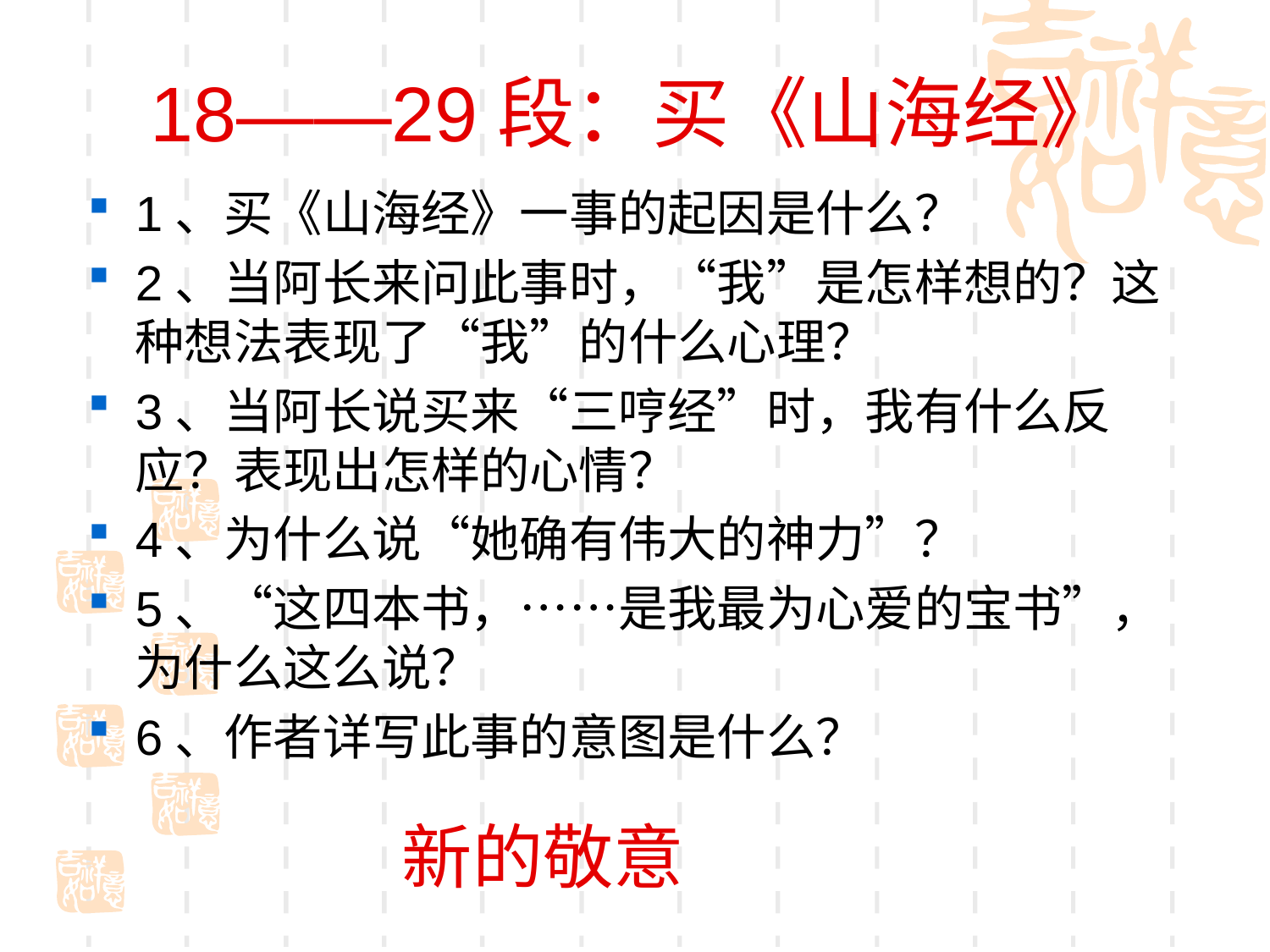

# 18——29段：买《山海经》
1、买《山海经》一事的起因是什么？
2、当阿长来问此事时，“我”是怎样想的？这种想法表现了“我”的什么心理？
3、当阿长说买来“三哼经”时，我有什么反应？表现出怎样的心情？
4、为什么说“她确有伟大的神力”？
5、“这四本书，……是我最为心爱的宝书”，为什么这么说？
6、作者详写此事的意图是什么？
新的敬意